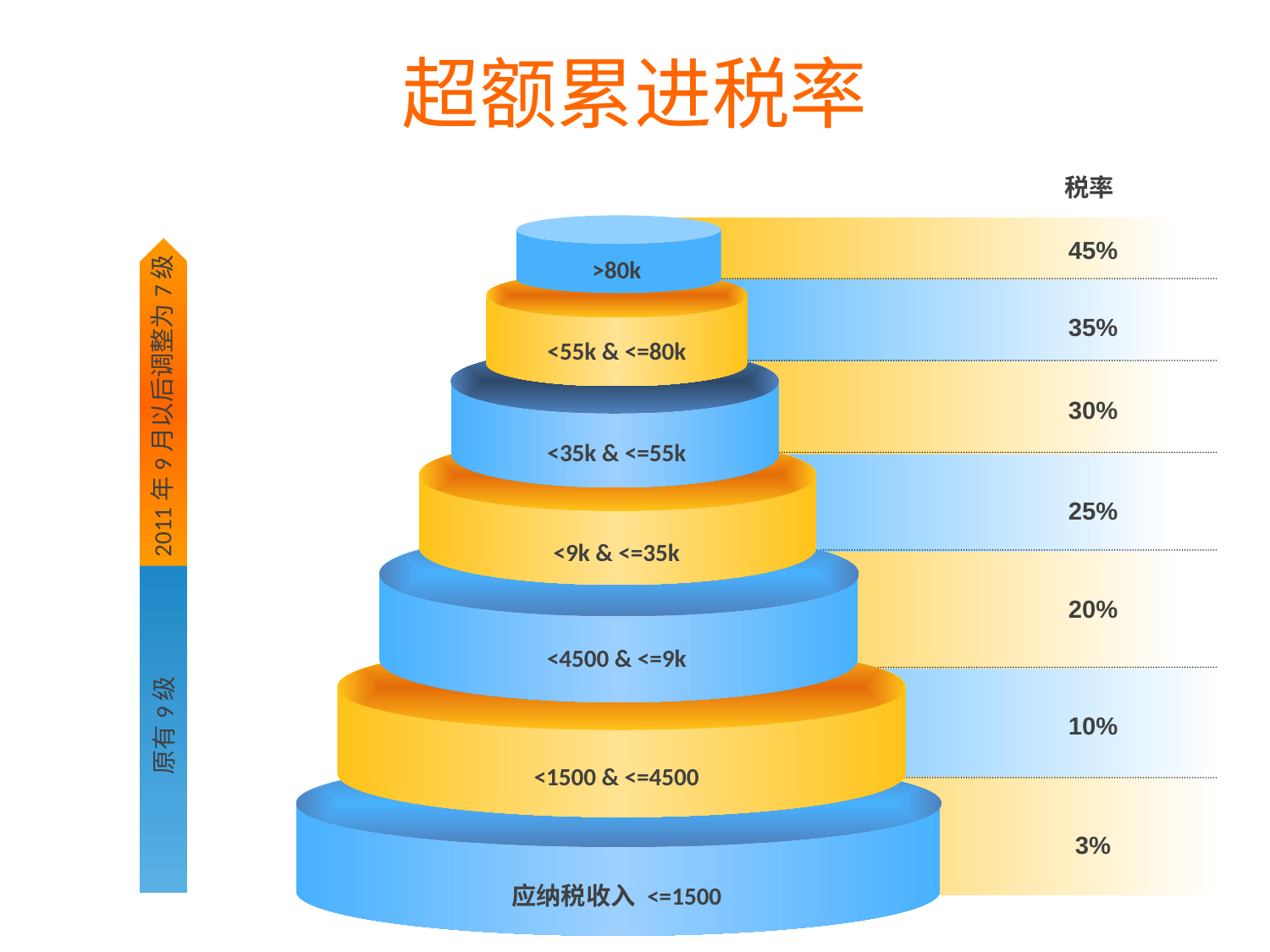

超额累进税率
税率

45%
>80k

35%
<55k & <=80k

2011年9月以后调整为7级
30%
<35k & <=55k

25%

<9k & <=35k

20%
<4500 & <=9k

原有9级
10%
<1500 & <=4500

3%
应纳税收入 <=1500